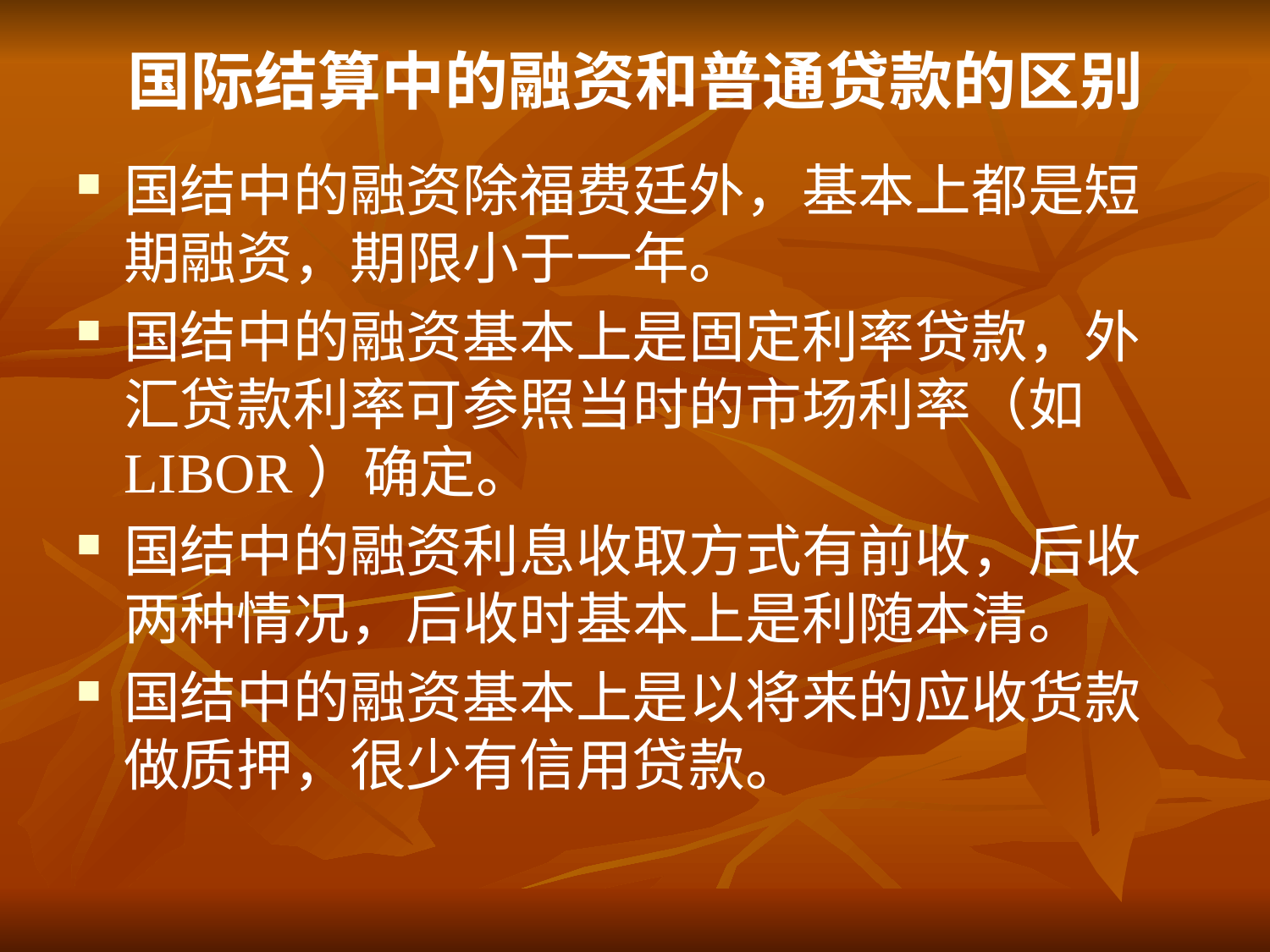

# 国际结算中的融资和普通贷款的区别
国结中的融资除福费廷外，基本上都是短期融资，期限小于一年。
国结中的融资基本上是固定利率贷款，外汇贷款利率可参照当时的市场利率（如LIBOR）确定。
国结中的融资利息收取方式有前收，后收两种情况，后收时基本上是利随本清。
国结中的融资基本上是以将来的应收货款做质押，很少有信用贷款。